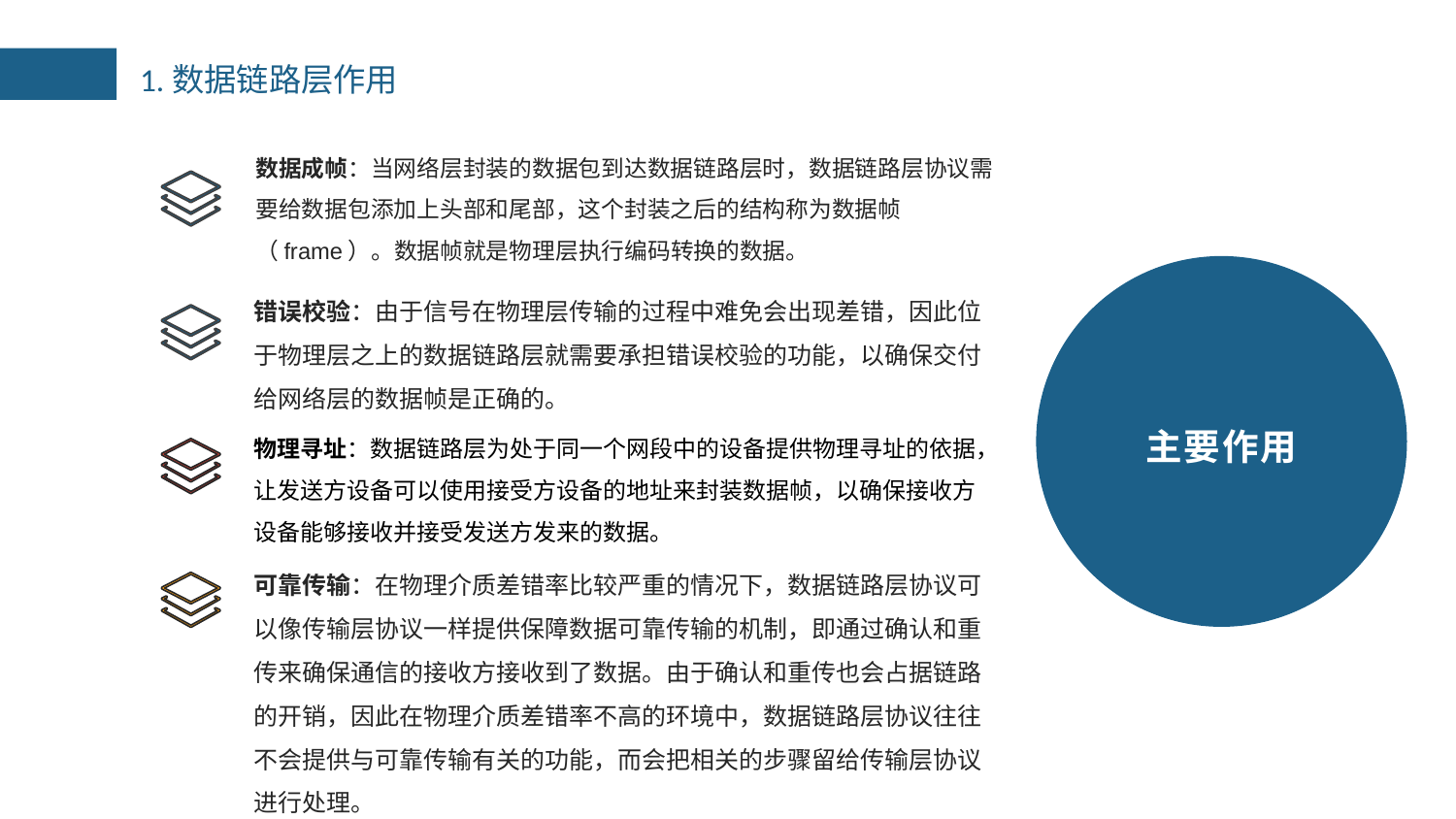

1.数据链路层作用
数据成帧：当网络层封装的数据包到达数据链路层时，数据链路层协议需要给数据包添加上头部和尾部，这个封装之后的结构称为数据帧（frame）。数据帧就是物理层执行编码转换的数据。

错误校验：由于信号在物理层传输的过程中难免会出现差错，因此位于物理层之上的数据链路层就需要承担错误校验的功能，以确保交付给网络层的数据帧是正确的。

主要作用
物理寻址：数据链路层为处于同一个网段中的设备提供物理寻址的依据，让发送方设备可以使用接受方设备的地址来封装数据帧，以确保接收方设备能够接收并接受发送方发来的数据。

可靠传输：在物理介质差错率比较严重的情况下，数据链路层协议可以像传输层协议一样提供保障数据可靠传输的机制，即通过确认和重传来确保通信的接收方接收到了数据。由于确认和重传也会占据链路的开销，因此在物理介质差错率不高的环境中，数据链路层协议往往不会提供与可靠传输有关的功能，而会把相关的步骤留给传输层协议进行处理。